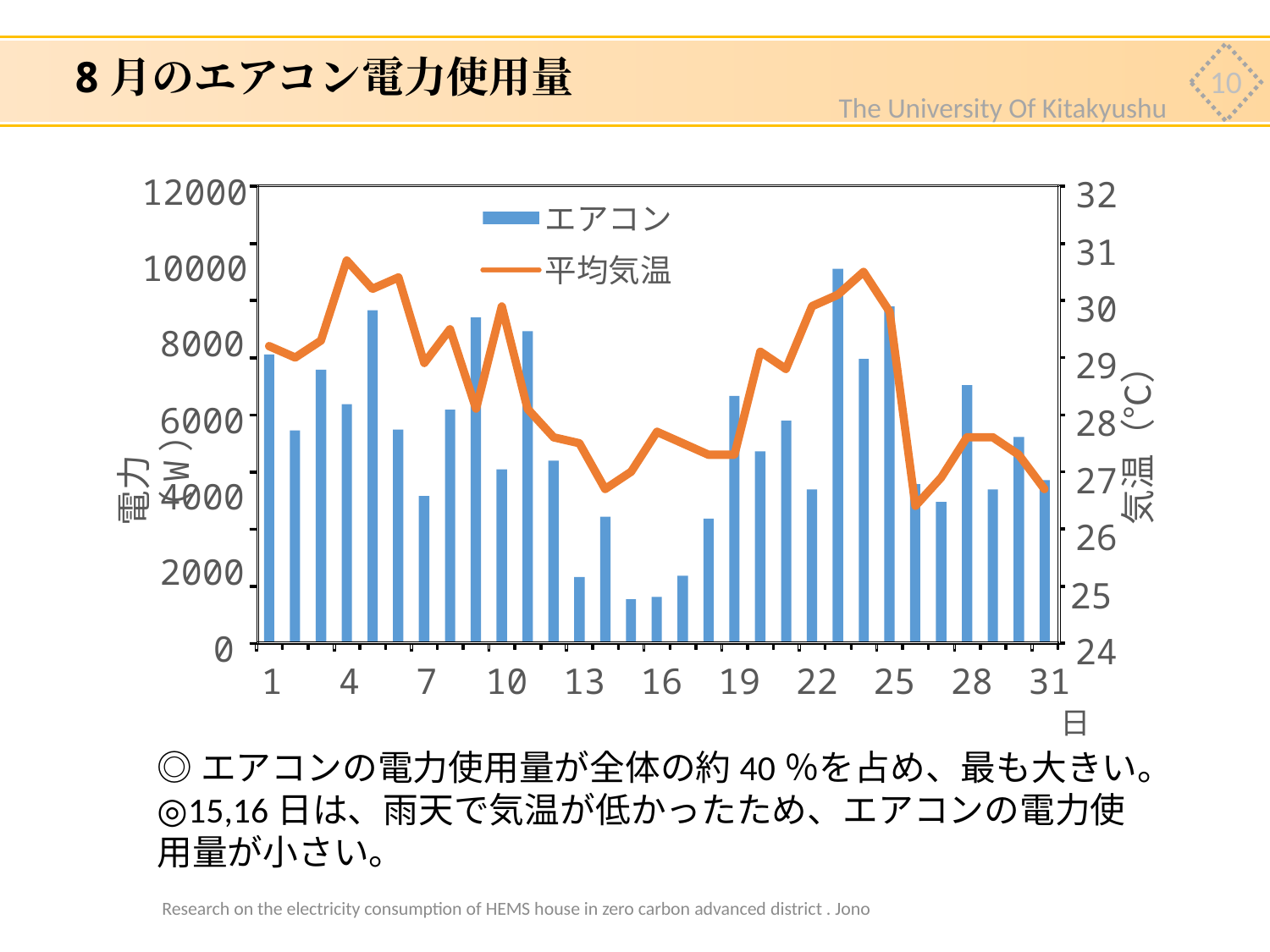

# 8月のエアコン電力使用量

10
The University Of Kitakyushu
12000
32

エアコン

31
10000
平均気温

30
8000
29
6000

28
気温（℃）
電力（W）
27
4000
26
2000
25
0
24

1
4
7
10
13
16
19
22
25
28
31
日
◎エアコンの電力使用量が全体の約40％を占め、最も大きい。
◎15,16日は、雨天で気温が低かったため、エアコンの電力使用量が小さい。
Research on the electricity consumption of HEMS house in zero carbon advanced district . Jono